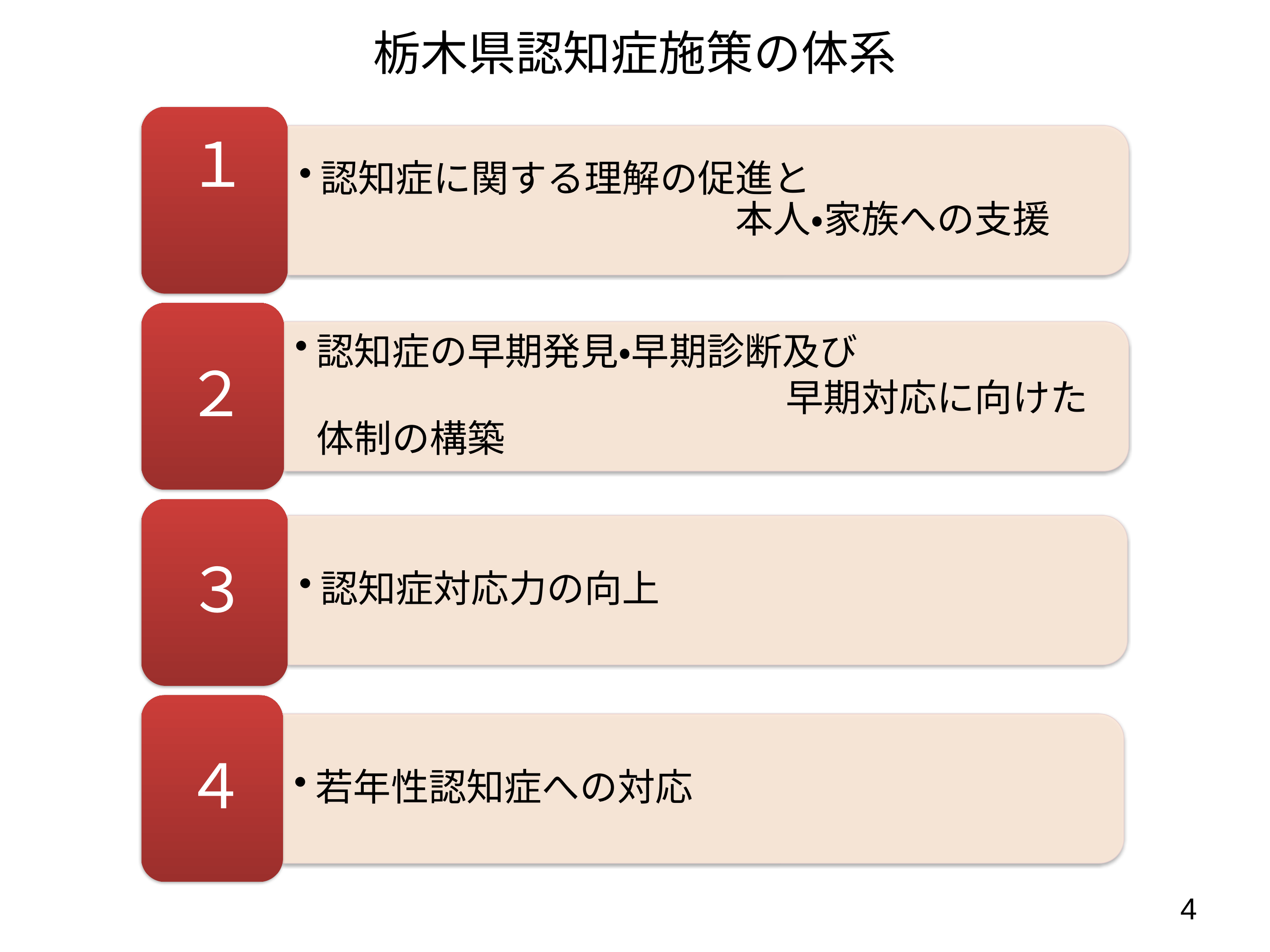

# 栃木県認知症施策の体系
認知症に関する理解の促進と
　　　　　　　　　　　本人・家族への支援
１
認知症の早期発見・早期診断及び
　　　　　　　　　　　　　早期対応に向けた体制の構築
２
認知症対応力の向上
３
若年性認知症への対応
４
4